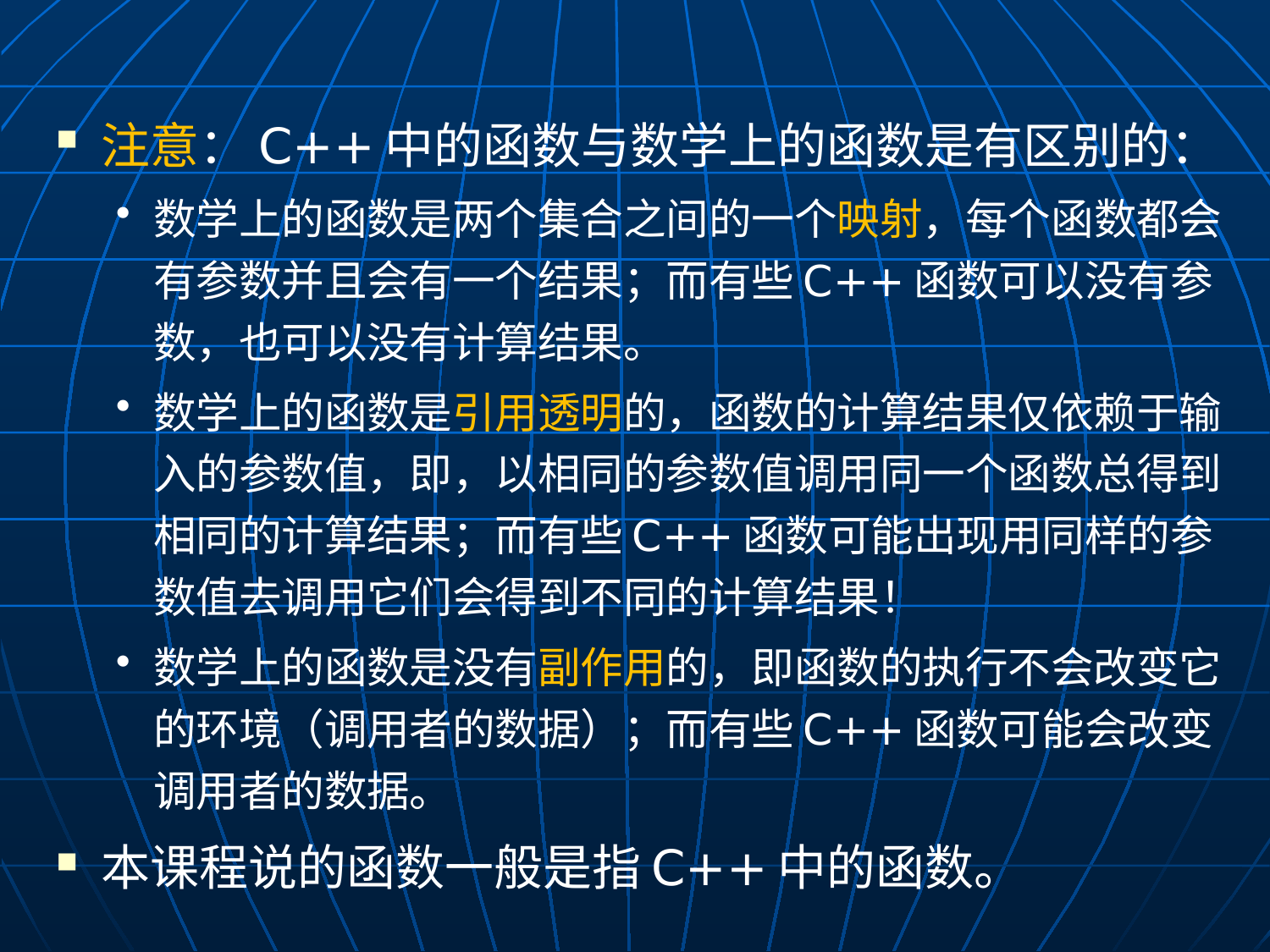

注意：C++中的函数与数学上的函数是有区别的：
数学上的函数是两个集合之间的一个映射，每个函数都会有参数并且会有一个结果；而有些C++函数可以没有参数，也可以没有计算结果。
数学上的函数是引用透明的，函数的计算结果仅依赖于输入的参数值，即，以相同的参数值调用同一个函数总得到相同的计算结果；而有些C++函数可能出现用同样的参数值去调用它们会得到不同的计算结果！
数学上的函数是没有副作用的，即函数的执行不会改变它的环境（调用者的数据）；而有些C++函数可能会改变调用者的数据。
本课程说的函数一般是指C++中的函数。